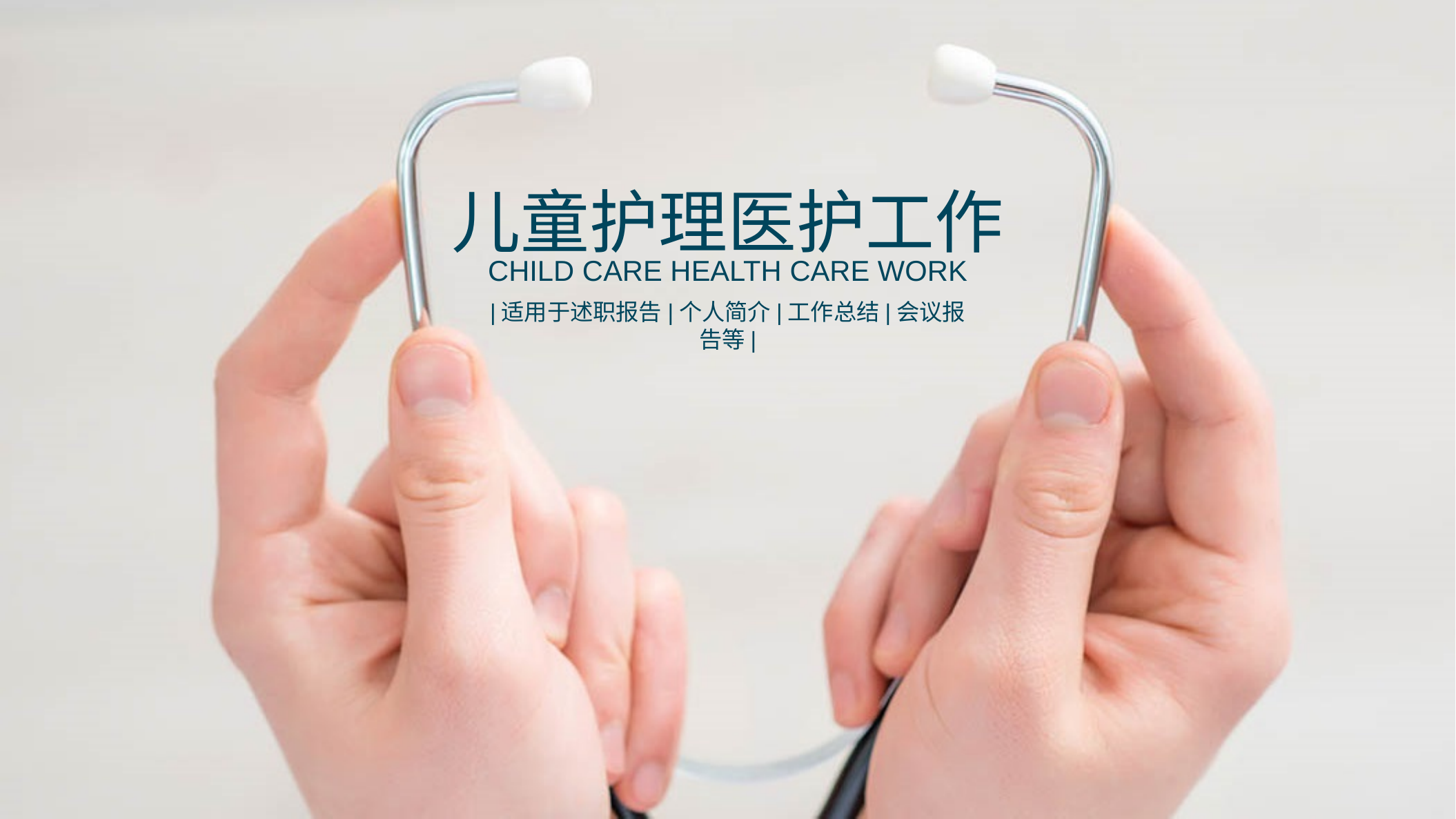

儿童护理医护工作
CHILD CARE HEALTH CARE WORK
|适用于述职报告|个人简介|工作总结|会议报告等|